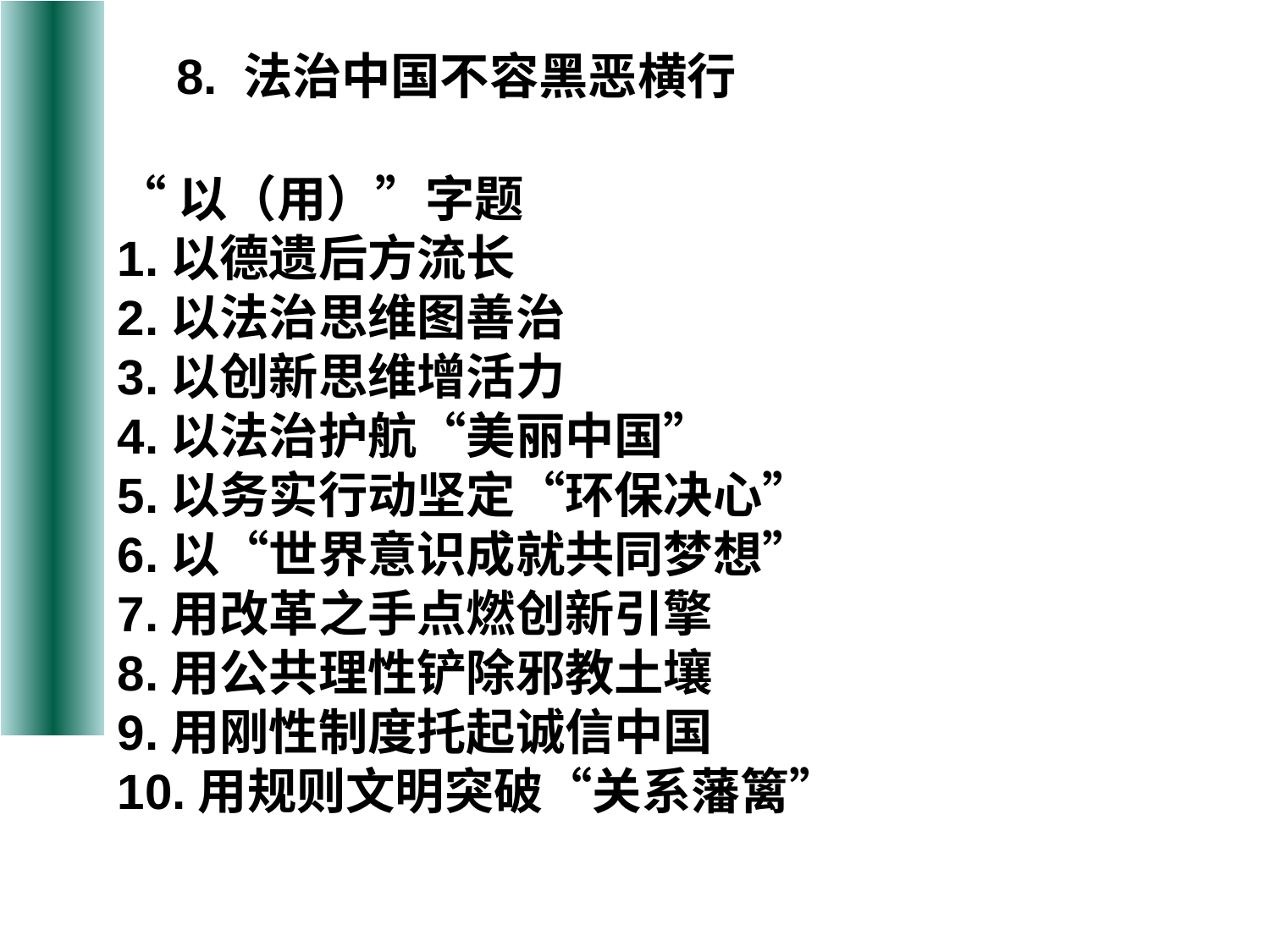

8. 法治中国不容黑恶横行

“以（用）”字题
1.以德遗后方流长
2.以法治思维图善治
3.以创新思维增活力
4.以法治护航“美丽中国”
5.以务实行动坚定“环保决心”
6.以“世界意识成就共同梦想”
7.用改革之手点燃创新引擎
8.用公共理性铲除邪教土壤
9.用刚性制度托起诚信中国
10.用规则文明突破“关系藩篱”